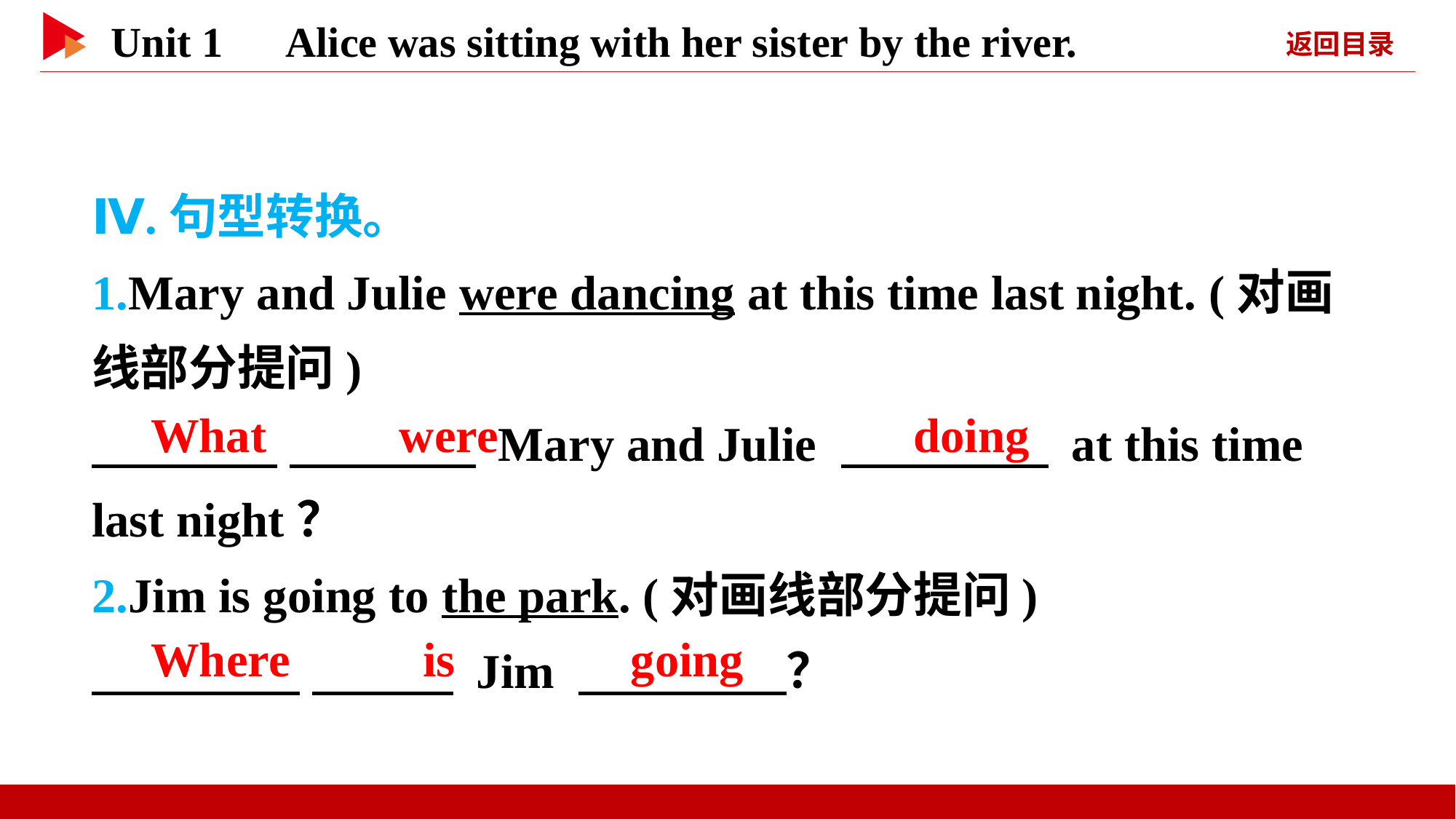

Ⅳ.句型转换。
1.Mary and Julie were dancing at this time last night. (对画线部分提问)
　        　 　        　 Mary and Julie 　          　 at this time last night？
2.Jim is going to the park. (对画线部分提问)
　          　 　    　 Jim 　          　？
　What　 　were
　doing
　Where　 　is
　going